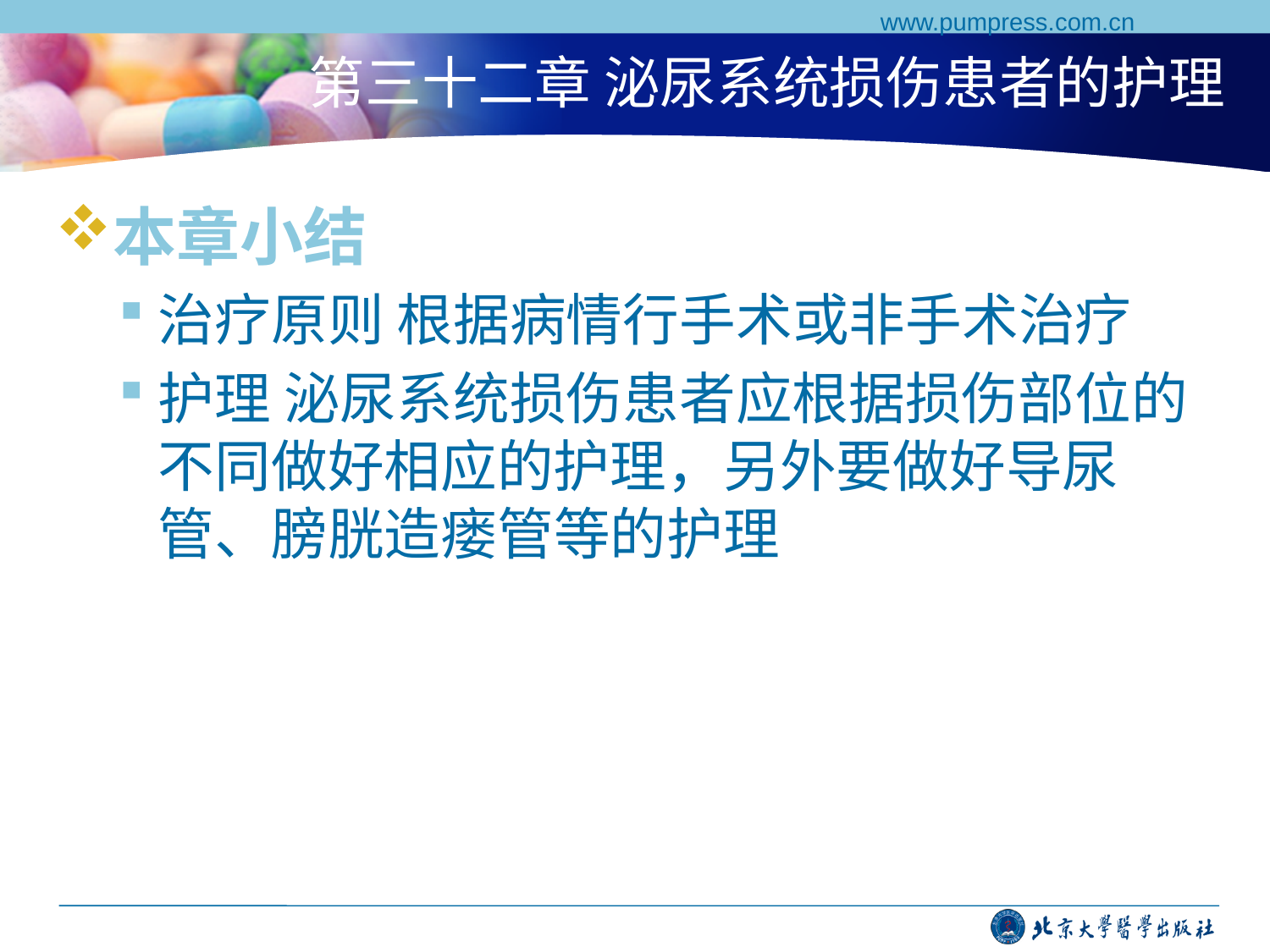

www.pumpress.com.cn
# 第三十二章 泌尿系统损伤患者的护理
本章小结
治疗原则 根据病情行手术或非手术治疗
护理 泌尿系统损伤患者应根据损伤部位的不同做好相应的护理，另外要做好导尿管、膀胱造瘘管等的护理